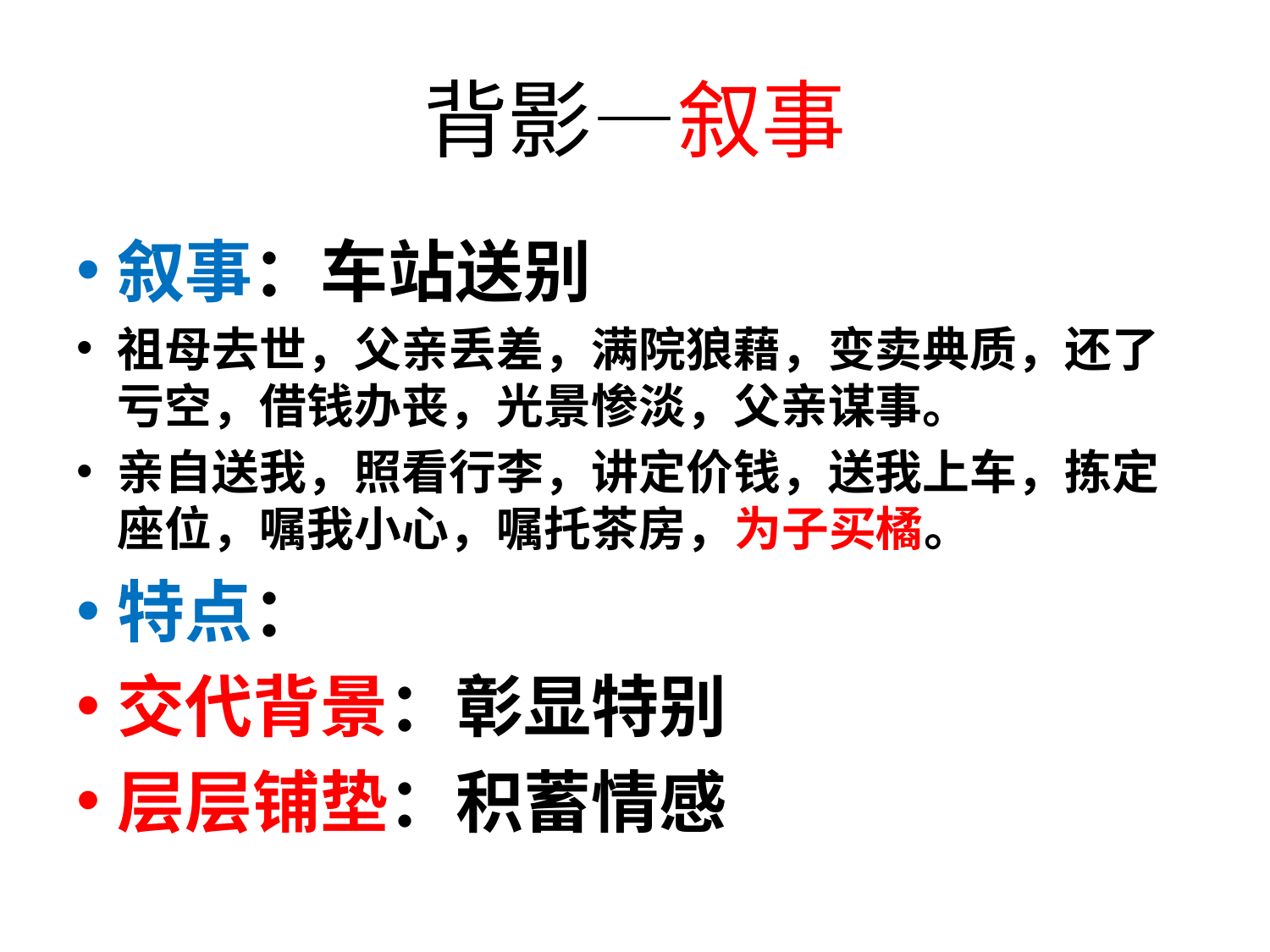

# 背影—叙事
叙事：车站送别
祖母去世，父亲丢差，满院狼藉，变卖典质，还了亏空，借钱办丧，光景惨淡，父亲谋事。
亲自送我，照看行李，讲定价钱，送我上车，拣定座位，嘱我小心，嘱托茶房，为子买橘。
特点：
交代背景：彰显特别
层层铺垫：积蓄情感